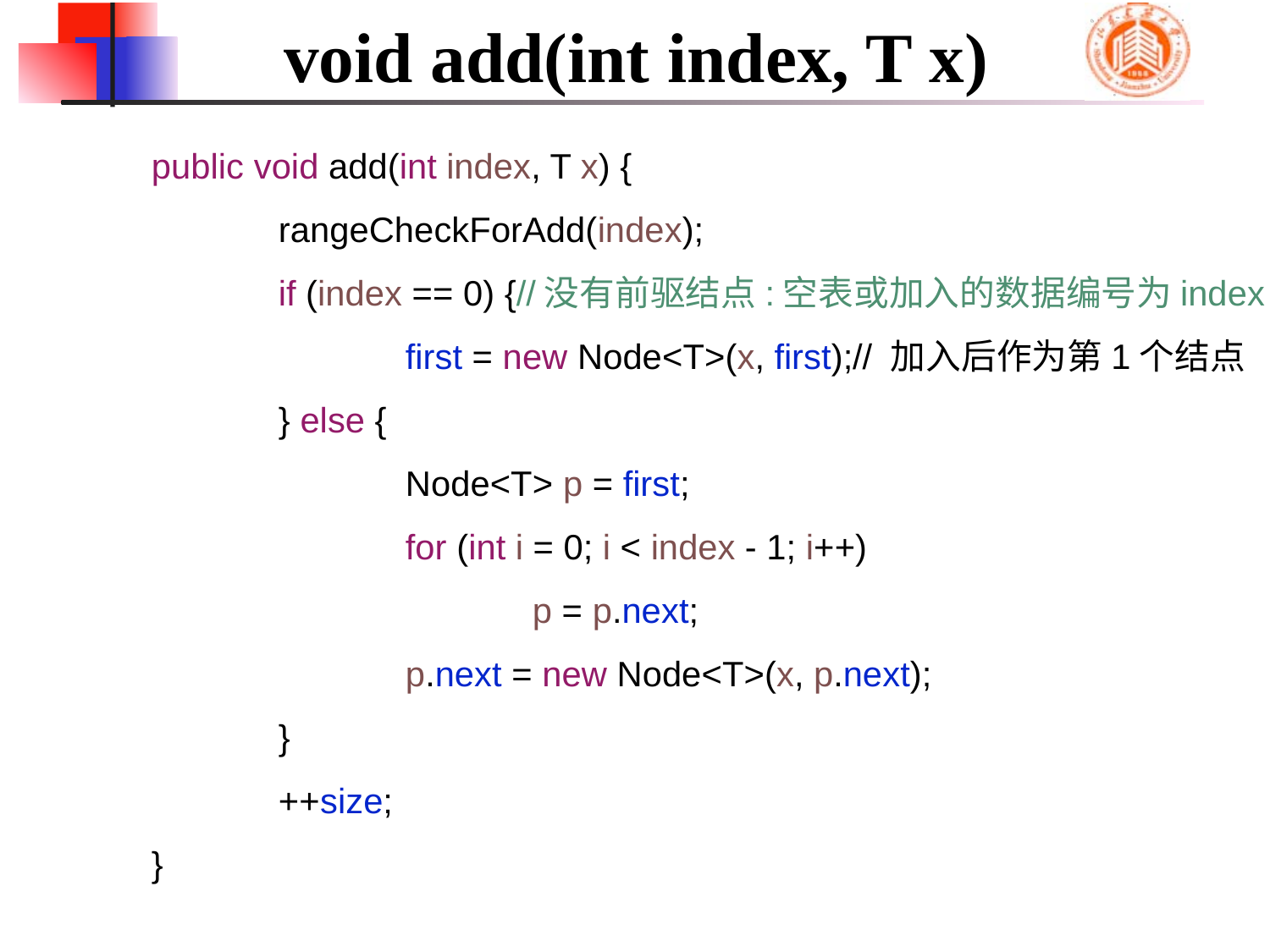

# void add(int index, T x)
	public void add(int index, T x) {
		rangeCheckForAdd(index);
		if (index == 0) {//没有前驱结点:空表或加入的数据编号为index
			first = new Node<T>(x, first);// 加入后作为第1个结点
		} else {
			Node<T> p = first;
			for (int i = 0; i < index - 1; i++)
				p = p.next;
			p.next = new Node<T>(x, p.next);
		}
		++size;
	}